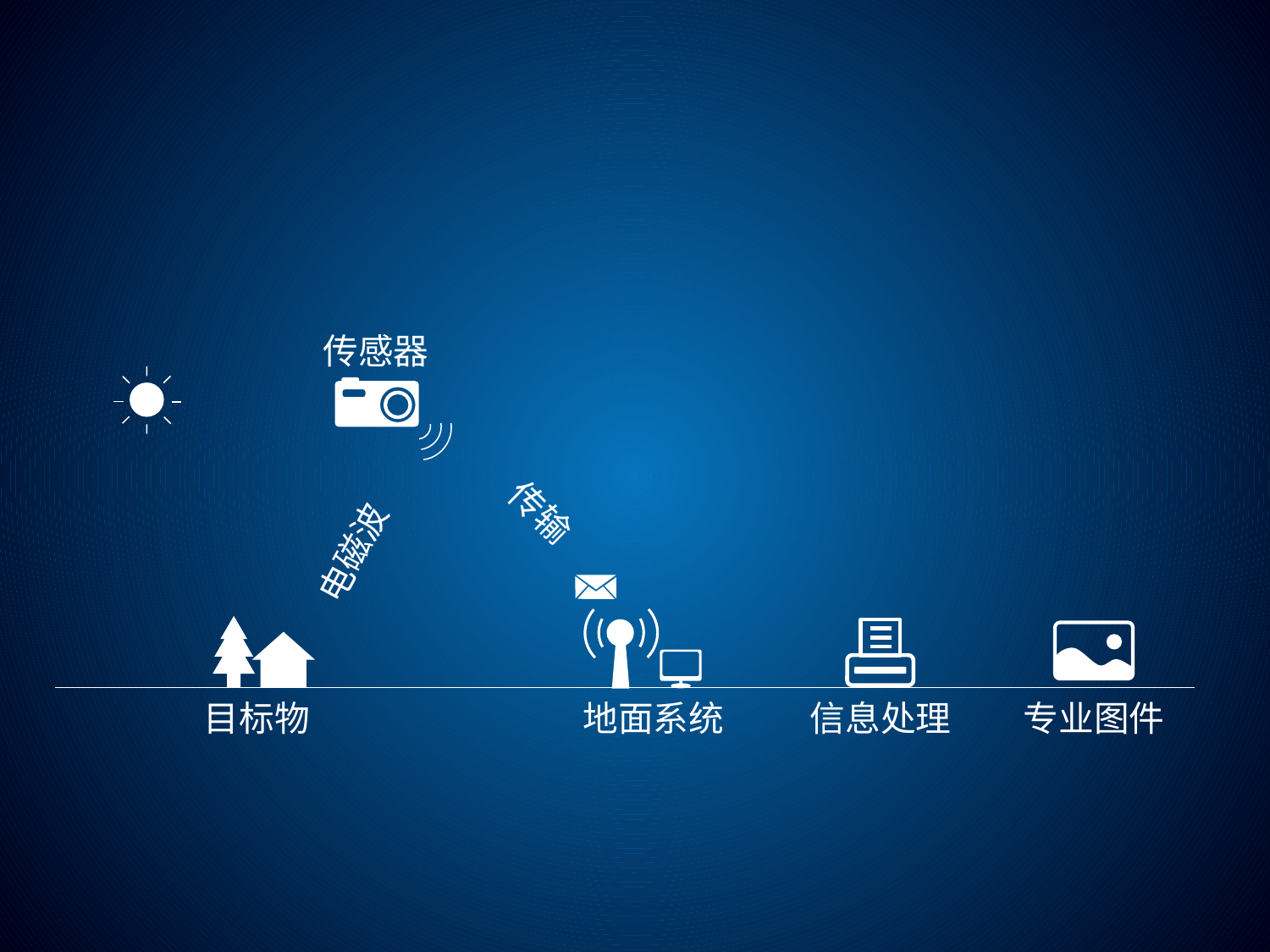

传感器

传输
电磁波

地面系统

信息处理

专业图件
目标物